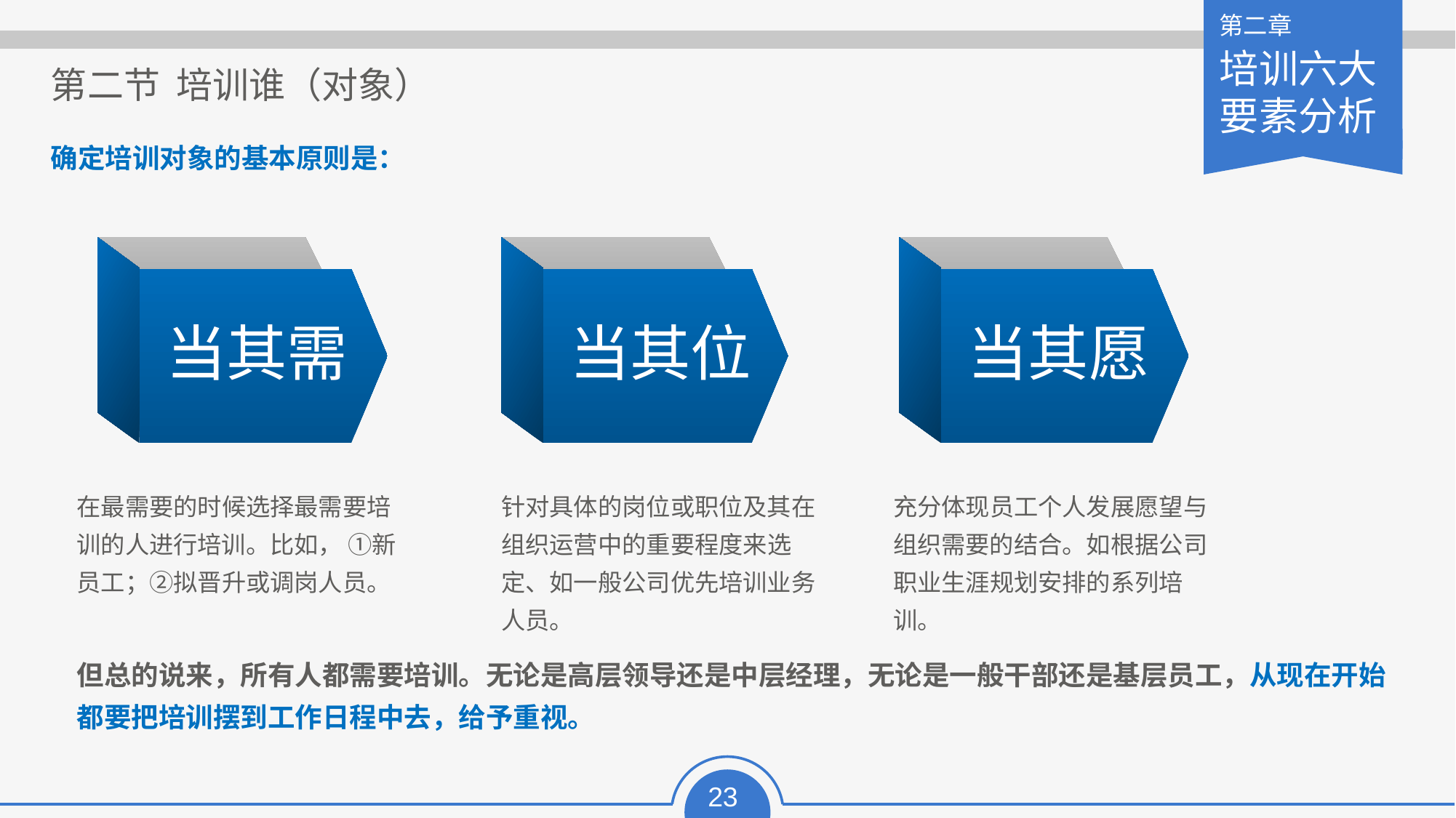

第二节  培训谁（对象）
确定培训对象的基本原则是：

当其需

当其位

当其愿
在最需要的时候选择最需要培训的人进行培训。比如， ①新员工；②拟晋升或调岗人员。
针对具体的岗位或职位及其在组织运营中的重要程度来选定、如一般公司优先培训业务人员。
充分体现员工个人发展愿望与组织需要的结合。如根据公司职业生涯规划安排的系列培训。
但总的说来，所有人都需要培训。无论是高层领导还是中层经理，无论是一般干部还是基层员工，从现在开始都要把培训摆到工作日程中去，给予重视。